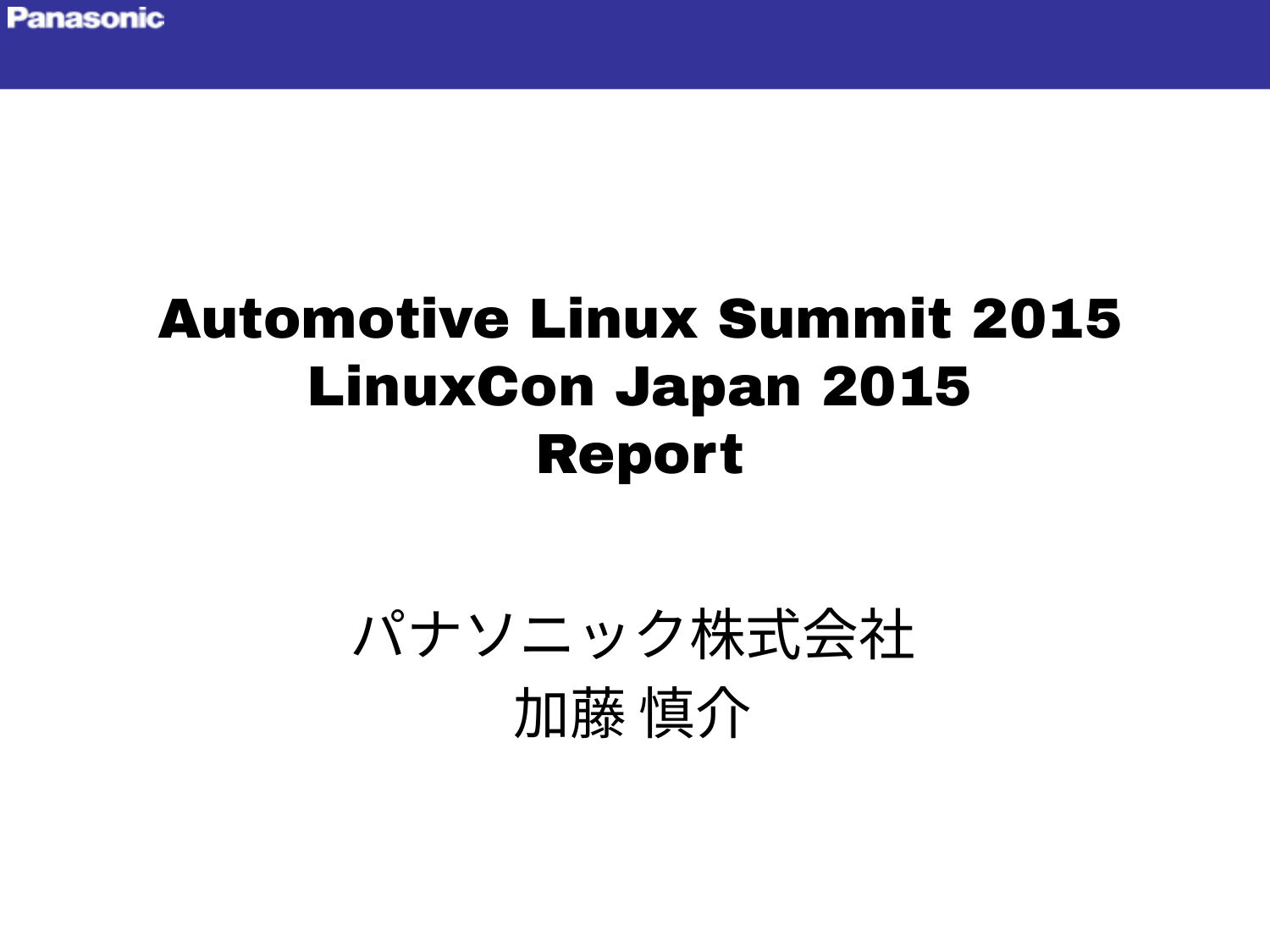

# Automotive Linux Summit 2015 LinuxCon Japan 2015 Report
パナソニック株式会社
加藤 慎介